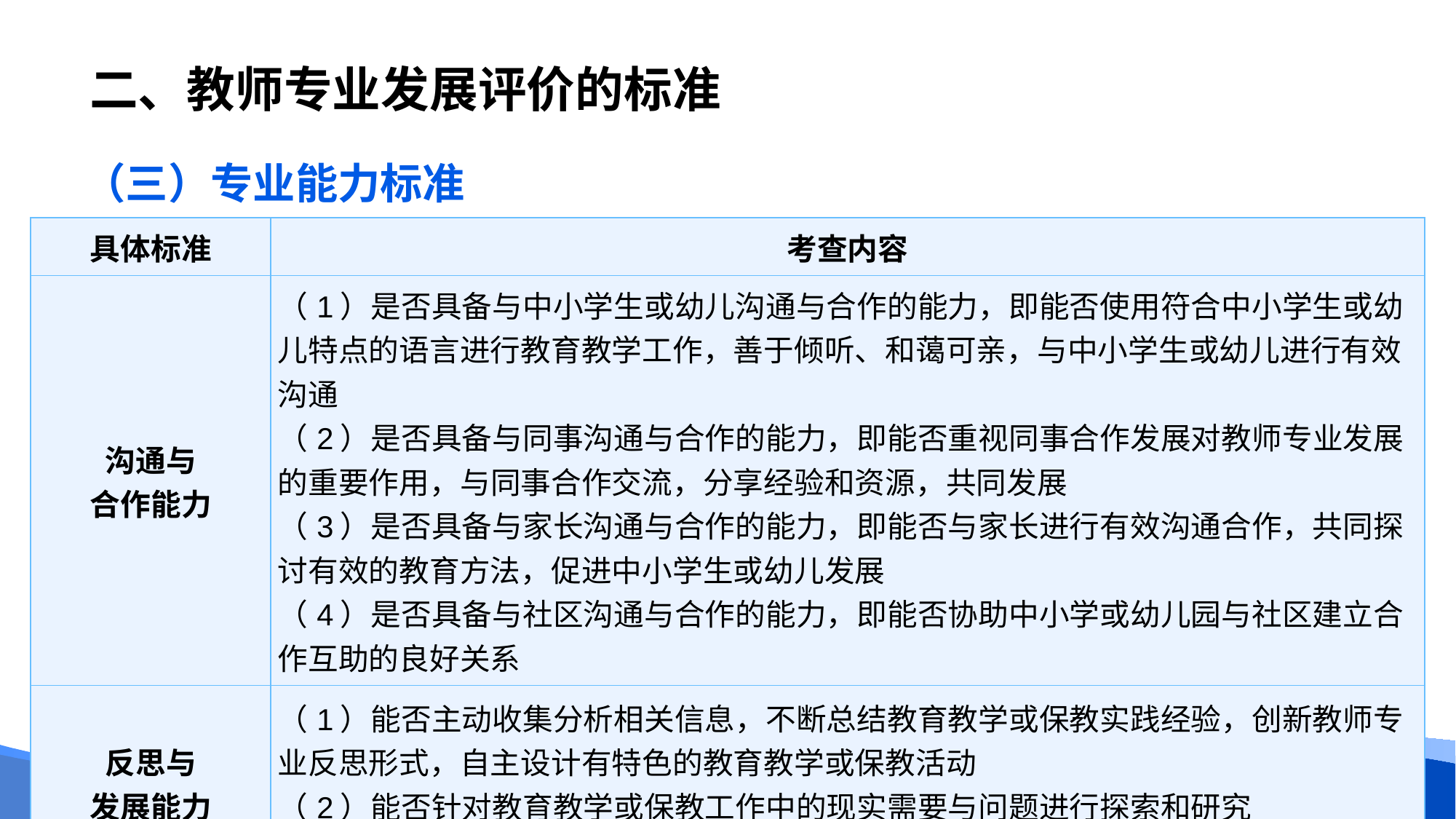

# 二、教师专业发展评价的标准
（三）专业能力标准
| 具体标准 | 考查内容 |
| --- | --- |
| 沟通与 合作能力 | （1）是否具备与中小学生或幼儿沟通与合作的能力，即能否使用符合中小学生或幼儿特点的语言进行教育教学工作，善于倾听、和蔼可亲，与中小学生或幼儿进行有效沟通 （2）是否具备与同事沟通与合作的能力，即能否重视同事合作发展对教师专业发展的重要作用，与同事合作交流，分享经验和资源，共同发展 （3）是否具备与家长沟通与合作的能力，即能否与家长进行有效沟通合作，共同探讨有效的教育方法，促进中小学生或幼儿发展 （4）是否具备与社区沟通与合作的能力，即能否协助中小学或幼儿园与社区建立合作互助的良好关系 |
| 反思与 发展能力 | （1）能否主动收集分析相关信息，不断总结教育教学或保教实践经验，创新教师专业反思形式，自主设计有特色的教育教学或保教活动 （2）能否针对教育教学或保教工作中的现实需要与问题进行探索和研究 （3）能否制订专业发展规划，积极参加专业培训，不断提高自身专业素质 |